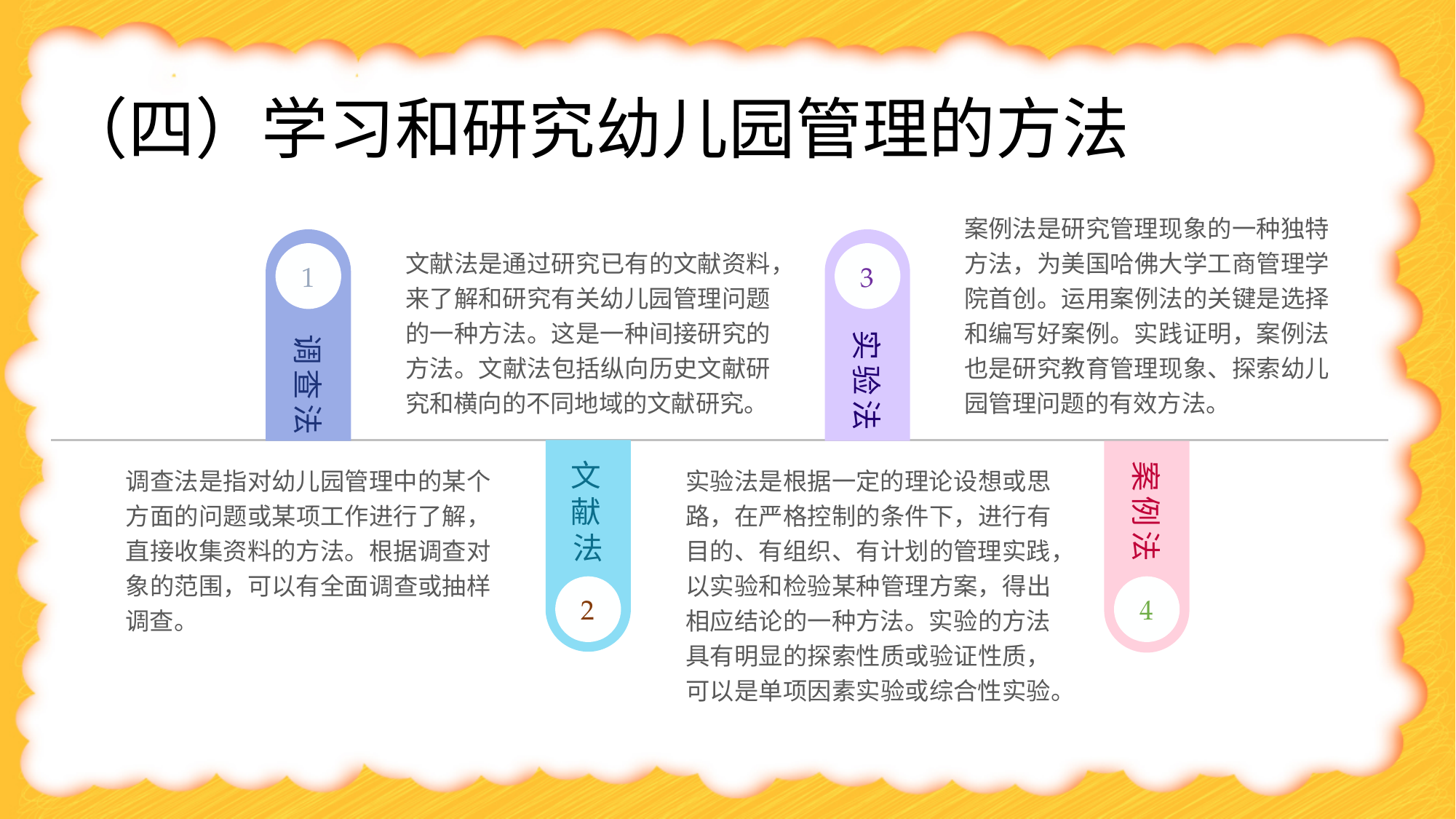

（四）学习和研究幼儿园管理的方法
案例法是研究管理现象的一种独特方法，为美国哈佛大学工商管理学院首创。运用案例法的关键是选择和编写好案例。实践证明，案例法也是研究教育管理现象、探索幼儿园管理问题的有效方法。

文献法是通过研究已有的文献资料，来了解和研究有关幼儿园管理问题的一种方法。这是一种间接研究的方法。文献法包括纵向历史文献研究和横向的不同地域的文献研究。
1
3
实验法
调查法

文献法
案例法

调查法是指对幼儿园管理中的某个方面的问题或某项工作进行了解，直接收集资料的方法。根据调查对象的范围，可以有全面调查或抽样调查。
实验法是根据一定的理论设想或思路，在严格控制的条件下，进行有目的、有组织、有计划的管理实践，以实验和检验某种管理方案，得出相应结论的一种方法。实验的方法具有明显的探索性质或验证性质，可以是单项因素实验或综合性实验。
2
4